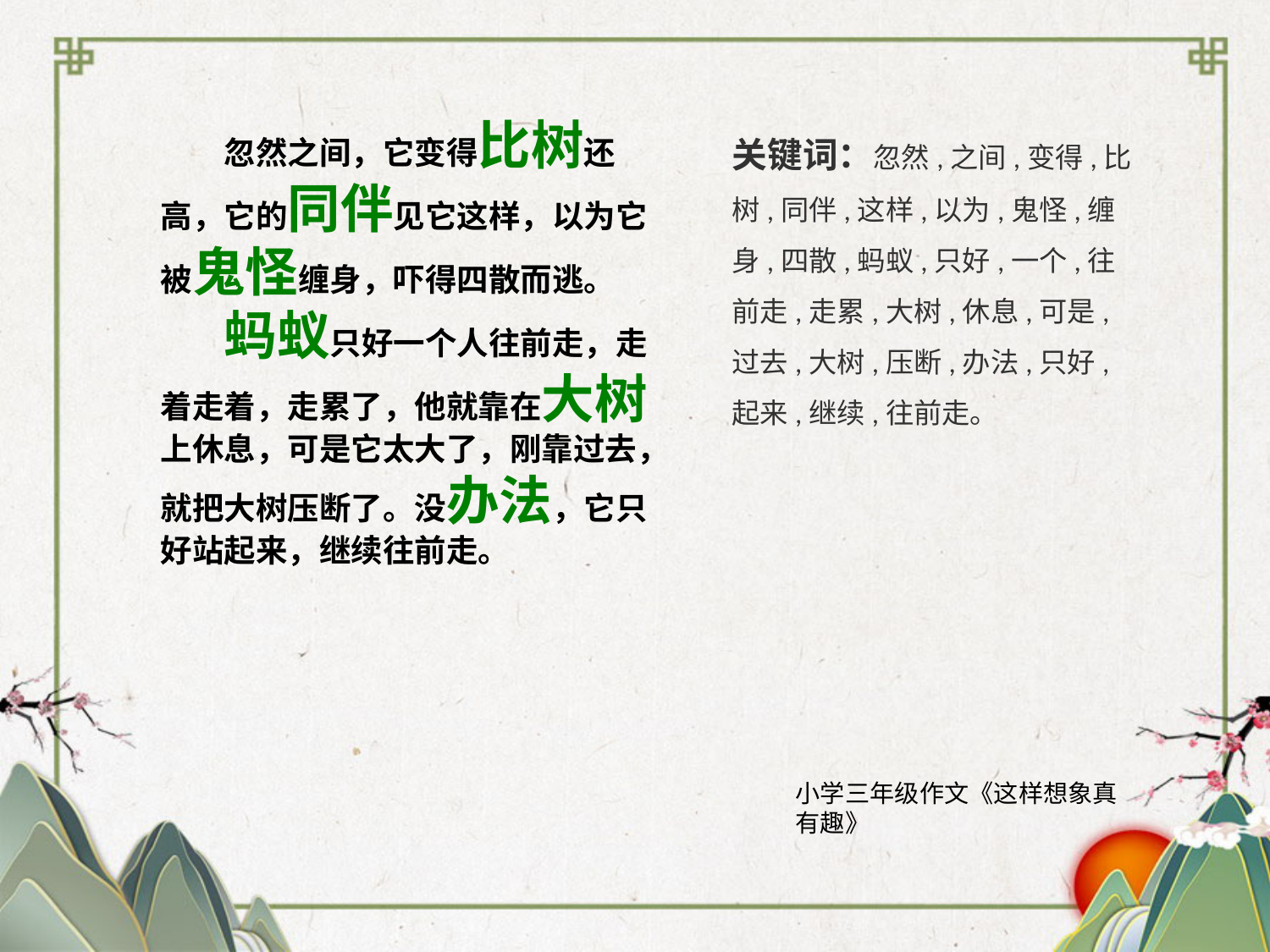

忽然之间，它变得比树还高，它的同伴见它这样，以为它被鬼怪缠身，吓得四散而逃。
　　蚂蚁只好一个人往前走，走着走着，走累了，他就靠在大树上休息，可是它太大了，刚靠过去，就把大树压断了。没办法，它只好站起来，继续往前走。
关键词：忽然,之间,变得,比树,同伴,这样,以为,鬼怪,缠身,四散,蚂蚁,只好,一个,往前走,走累,大树,休息,可是,过去,大树,压断,办法,只好,起来,继续,往前走。
小学三年级作文《这样想象真有趣》